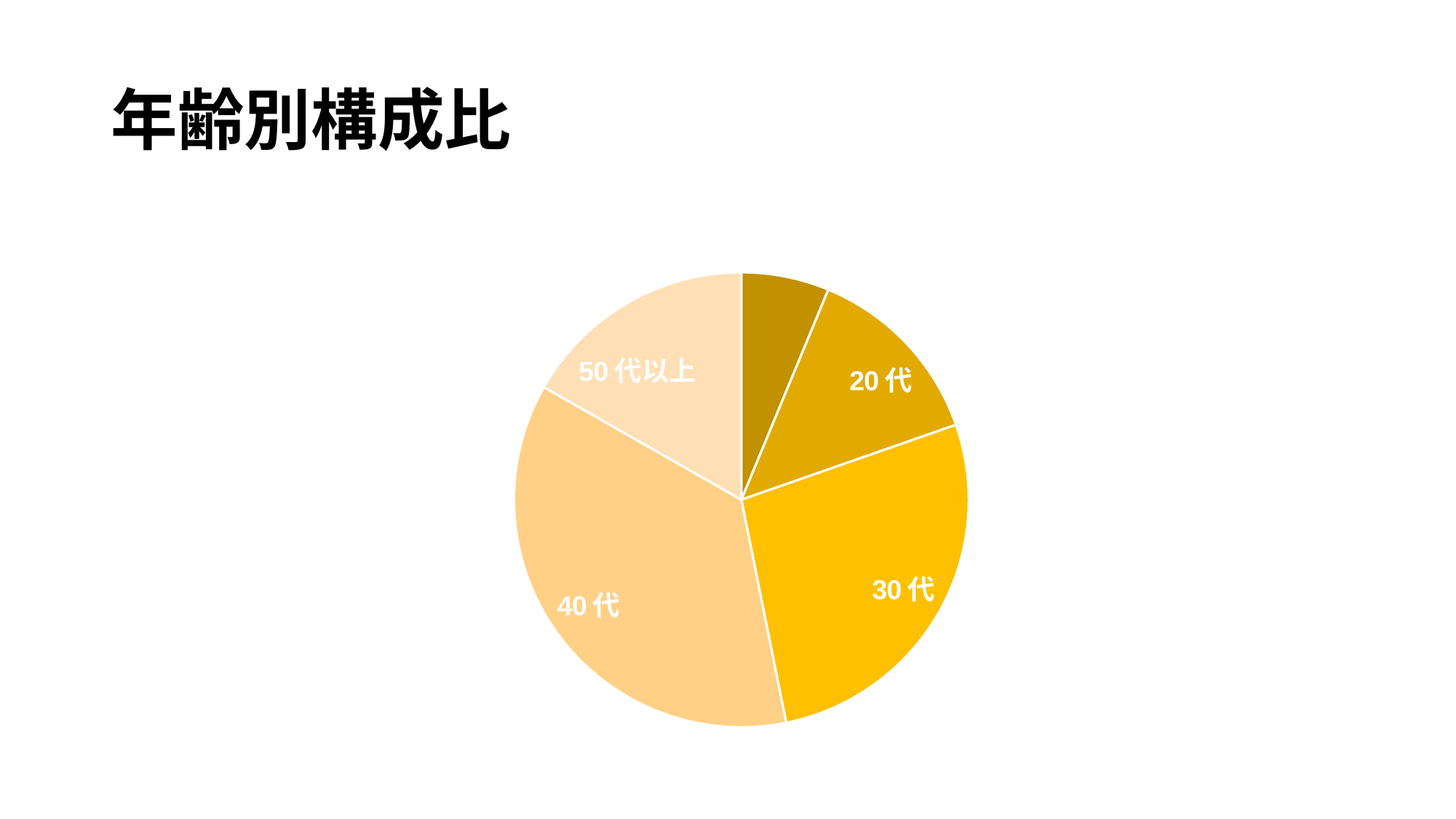

# 年齢別構成比

### Chart

| Category | ユーザー |
|---|---|
| 10代 | 8.2 |
| 20代 | 17.6 |
| 30代 | 35.7 |
| 40代 | 47.8 |
| 50代以上 | 22.0 |